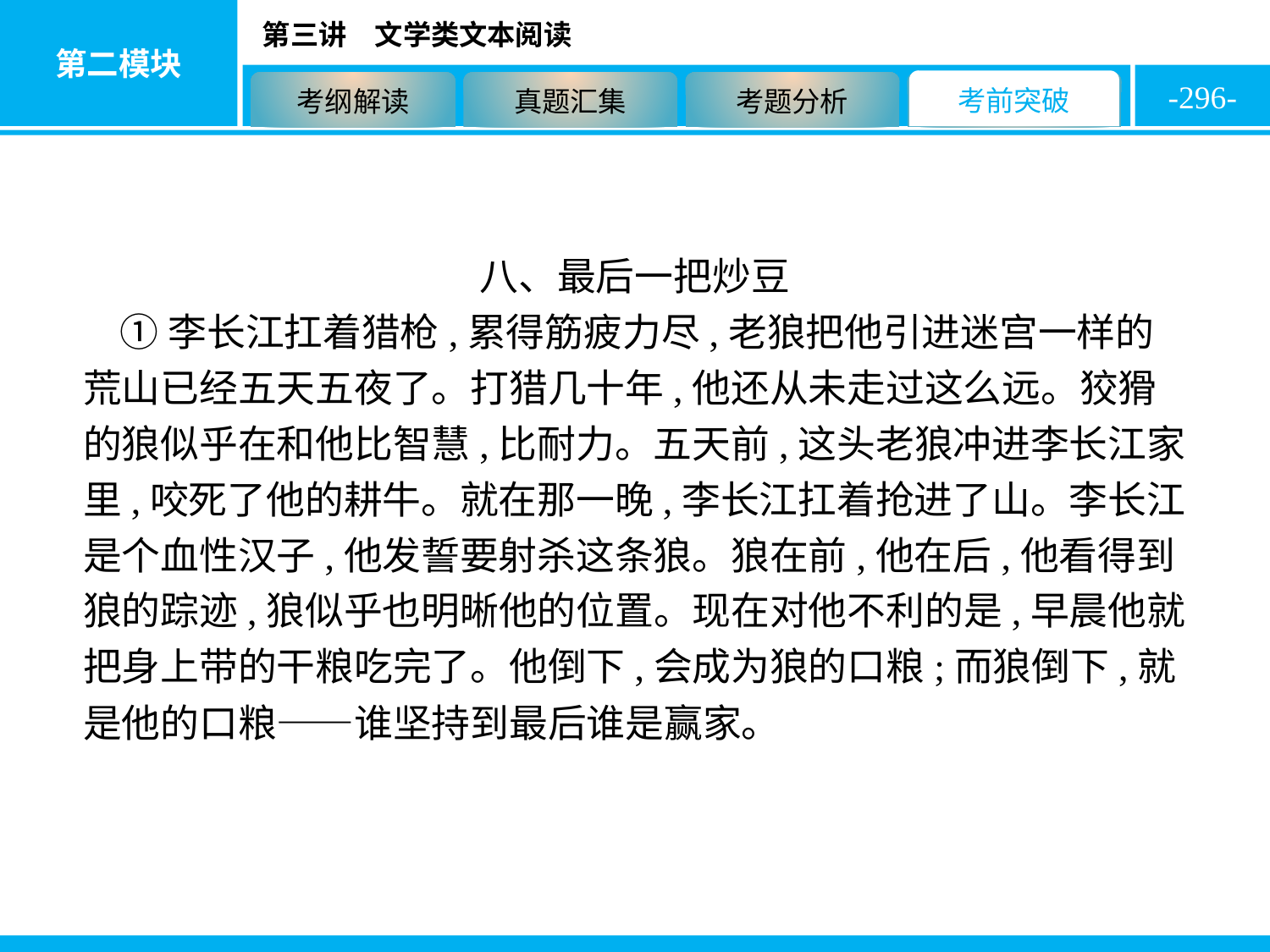

-296-
八、最后一把炒豆
①李长江扛着猎枪,累得筋疲力尽,老狼把他引进迷宫一样的荒山已经五天五夜了。打猎几十年,他还从未走过这么远。狡猾的狼似乎在和他比智慧,比耐力。五天前,这头老狼冲进李长江家里,咬死了他的耕牛。就在那一晚,李长江扛着抢进了山。李长江是个血性汉子,他发誓要射杀这条狼。狼在前,他在后,他看得到狼的踪迹,狼似乎也明晰他的位置。现在对他不利的是,早晨他就把身上带的干粮吃完了。他倒下,会成为狼的口粮;而狼倒下,就是他的口粮——谁坚持到最后谁是赢家。